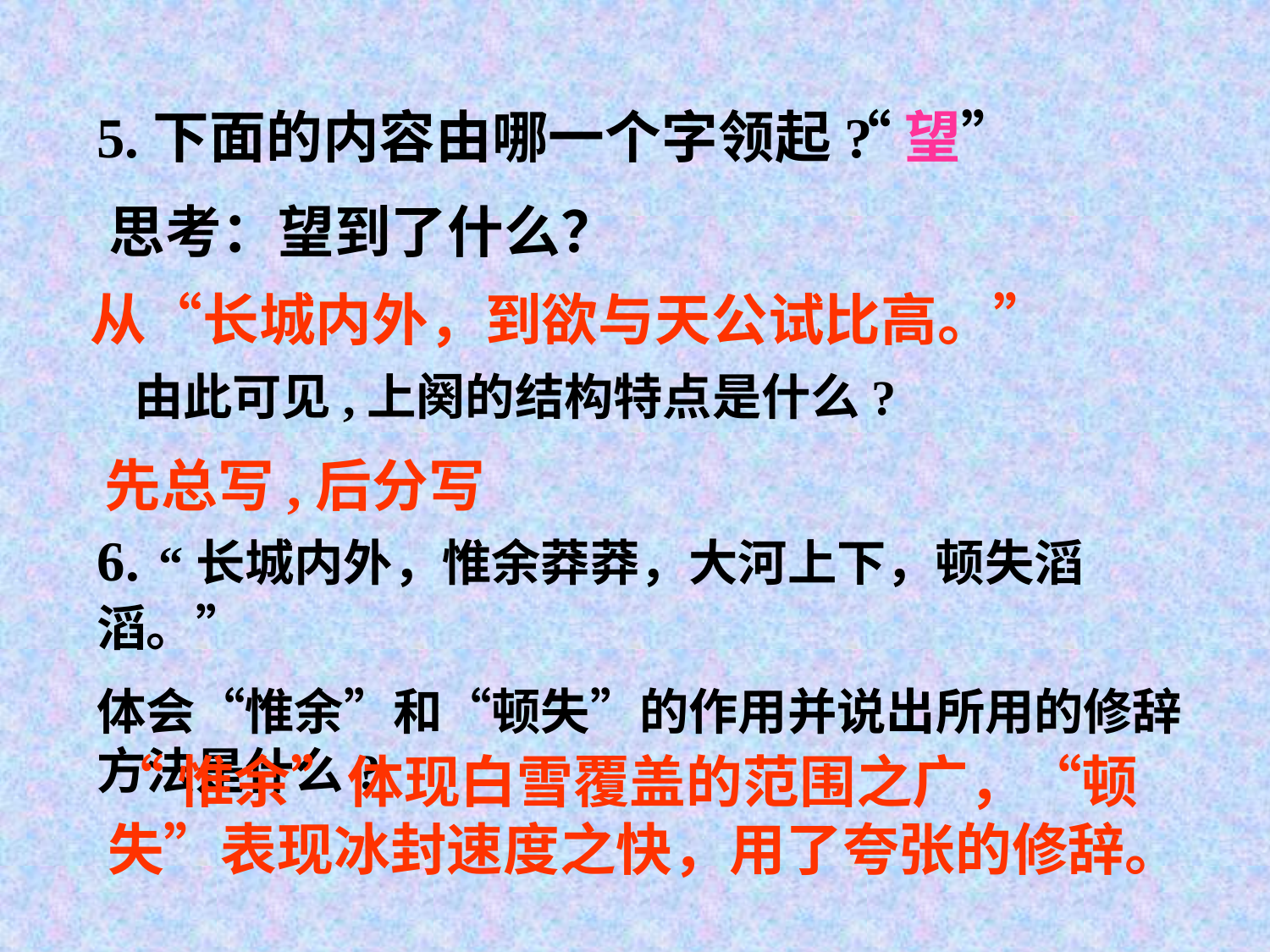

5.下面的内容由哪一个字领起?
“望”
思考：望到了什么？
从“长城内外，到欲与天公试比高。”
由此可见,上阕的结构特点是什么?
先总写,后分写
6. “长城内外，惟余莽莽，大河上下，顿失滔滔。”
体会“惟余”和“顿失”的作用并说出所用的修辞方法是什么?
“惟余”体现白雪覆盖的范围之广，“顿失”表现冰封速度之快，用了夸张的修辞。